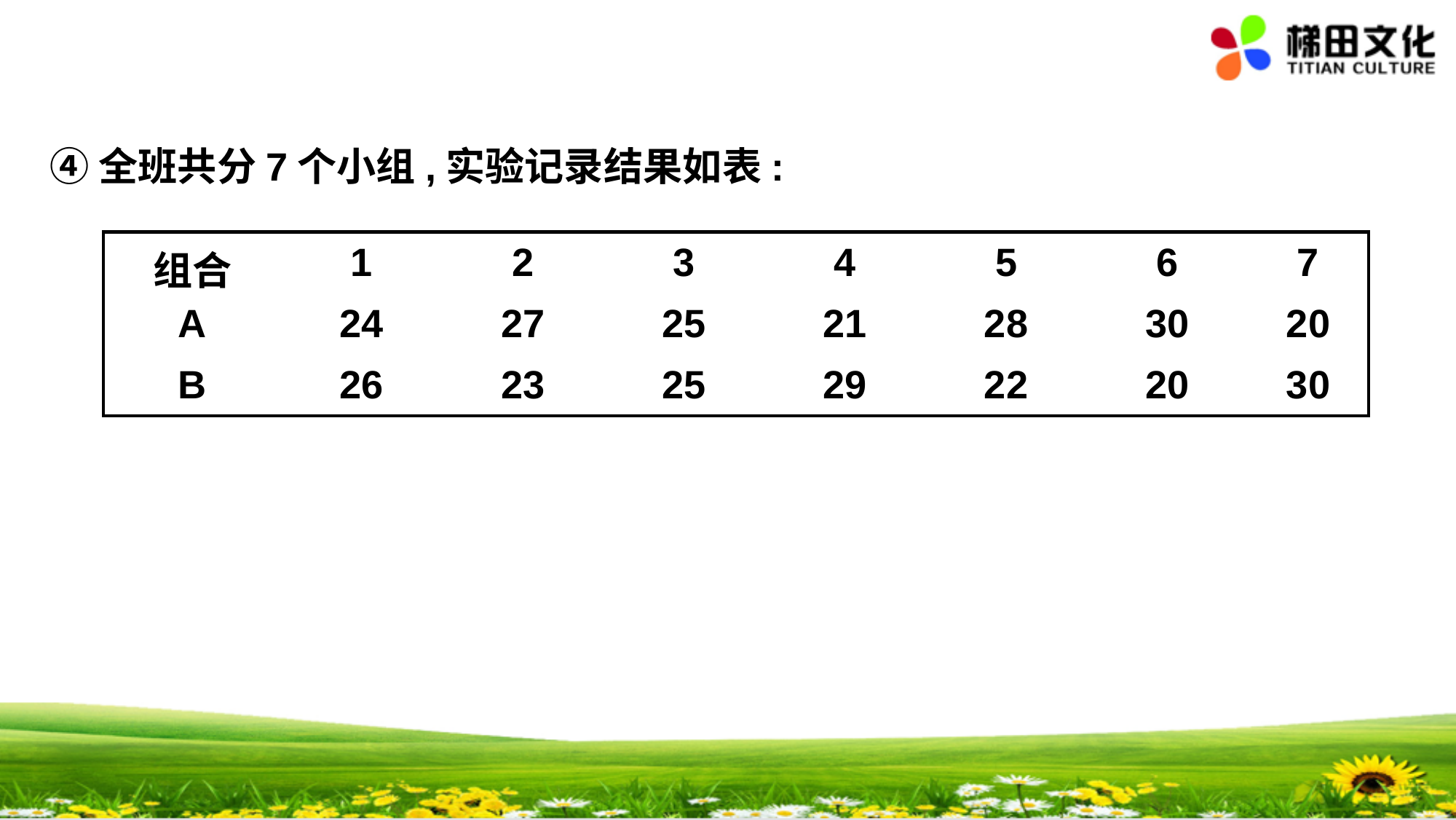

④全班共分7个小组,实验记录结果如表:
| 组合 | 1 | 2 | 3 | 4 | 5 | 6 | 7 |
| --- | --- | --- | --- | --- | --- | --- | --- |
| A | 24 | 27 | 25 | 21 | 28 | 30 | 20 |
| B | 26 | 23 | 25 | 29 | 22 | 20 | 30 |